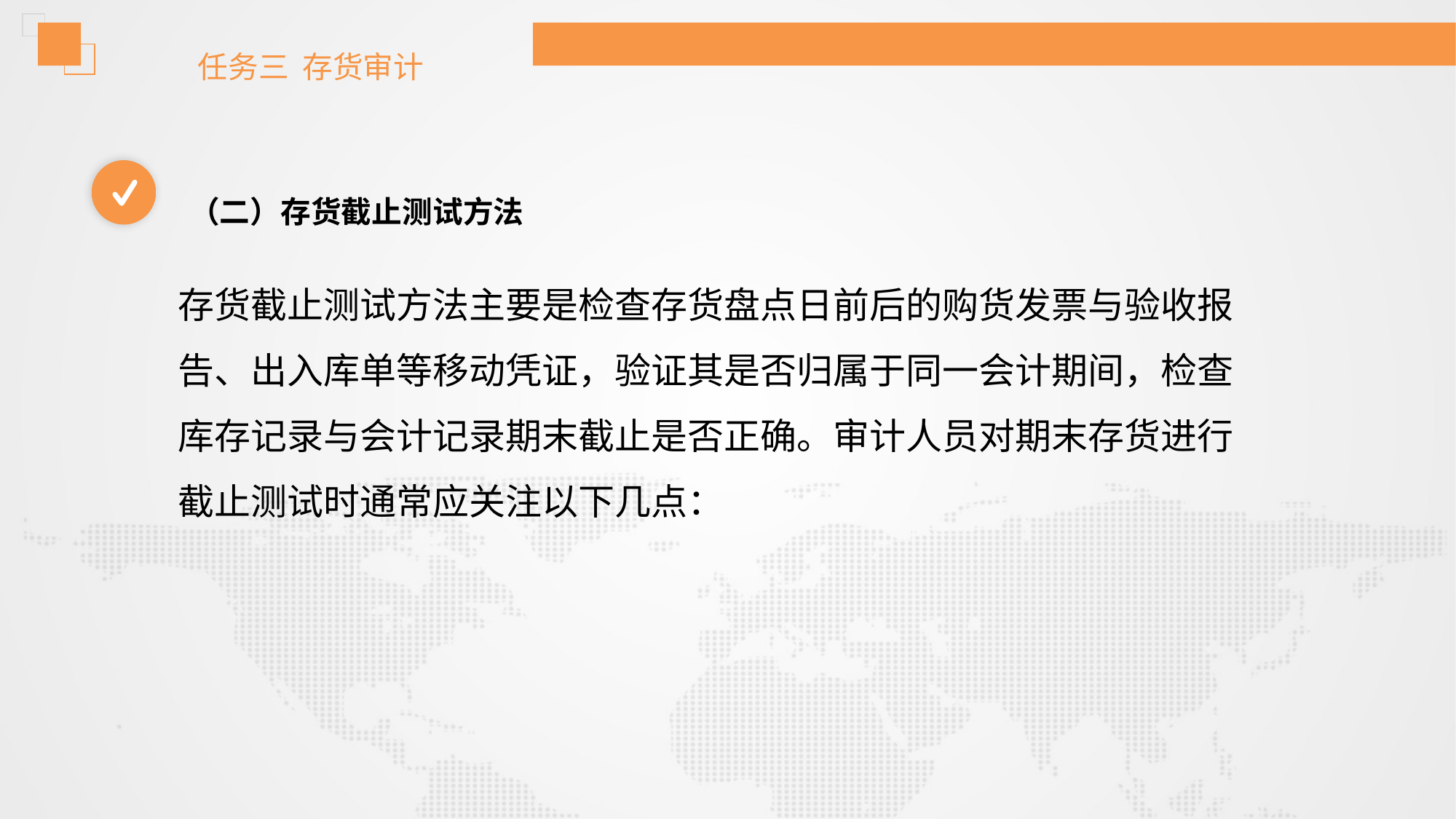

任务三  存货审计

（二）存货截止测试方法

存货截止测试方法主要是检查存货盘点日前后的购货发票与验收报告、出入库单等移动凭证，验证其是否归属于同一会计期间，检查库存记录与会计记录期末截止是否正确。审计人员对期末存货进行截止测试时通常应关注以下几点：